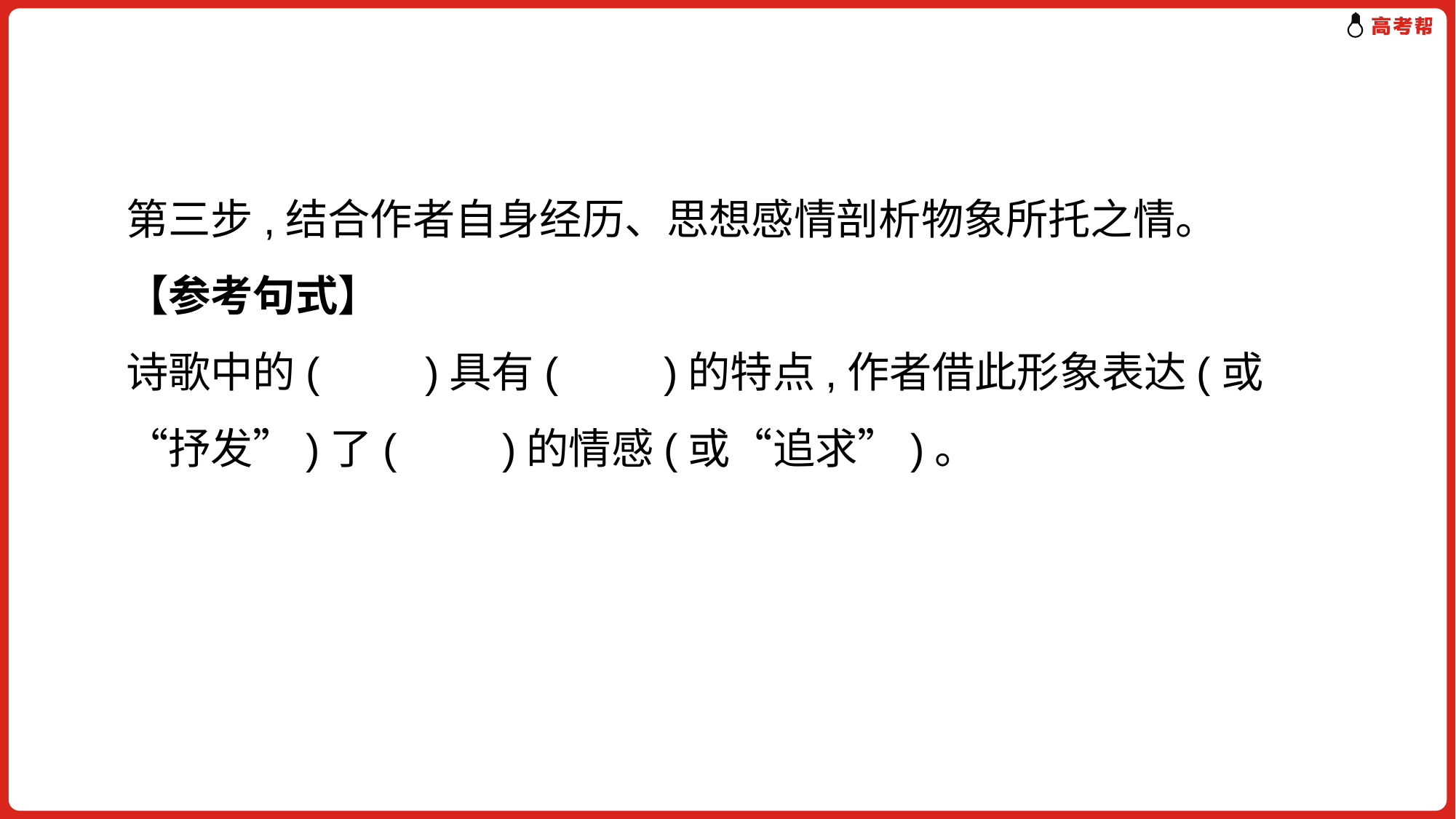

第三步,结合作者自身经历、思想感情剖析物象所托之情。
【参考句式】
诗歌中的(　　)具有(　　)的特点,作者借此形象表达(或“抒发”)了(　　)的情感(或“追求”)。